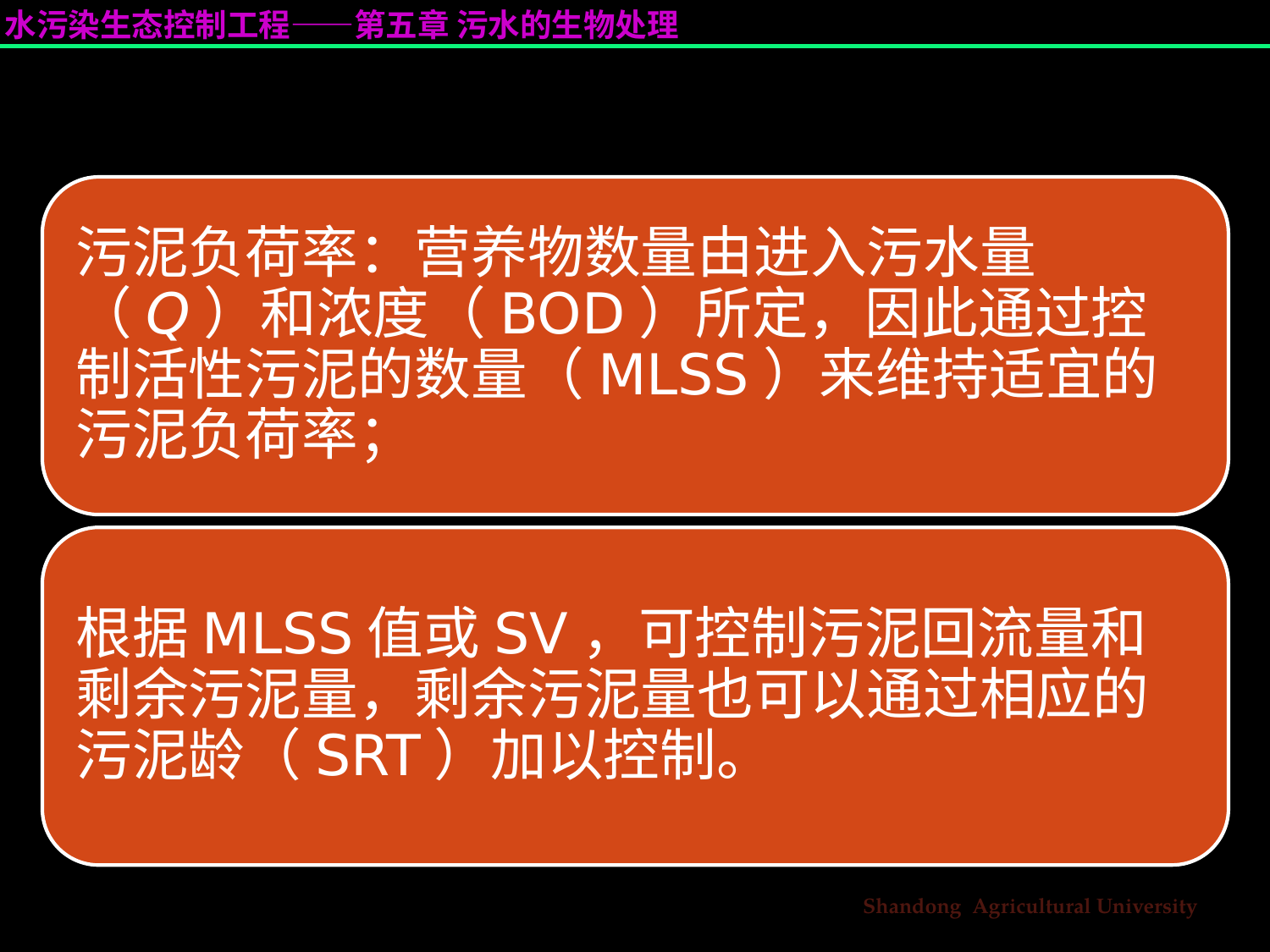

污泥负荷率：营养物数量由进入污水量（Q）和浓度（BOD）所定，因此通过控制活性污泥的数量（MLSS）来维持适宜的污泥负荷率；
根据MLSS值或SV，可控制污泥回流量和剩余污泥量，剩余污泥量也可以通过相应的污泥龄（SRT）加以控制。